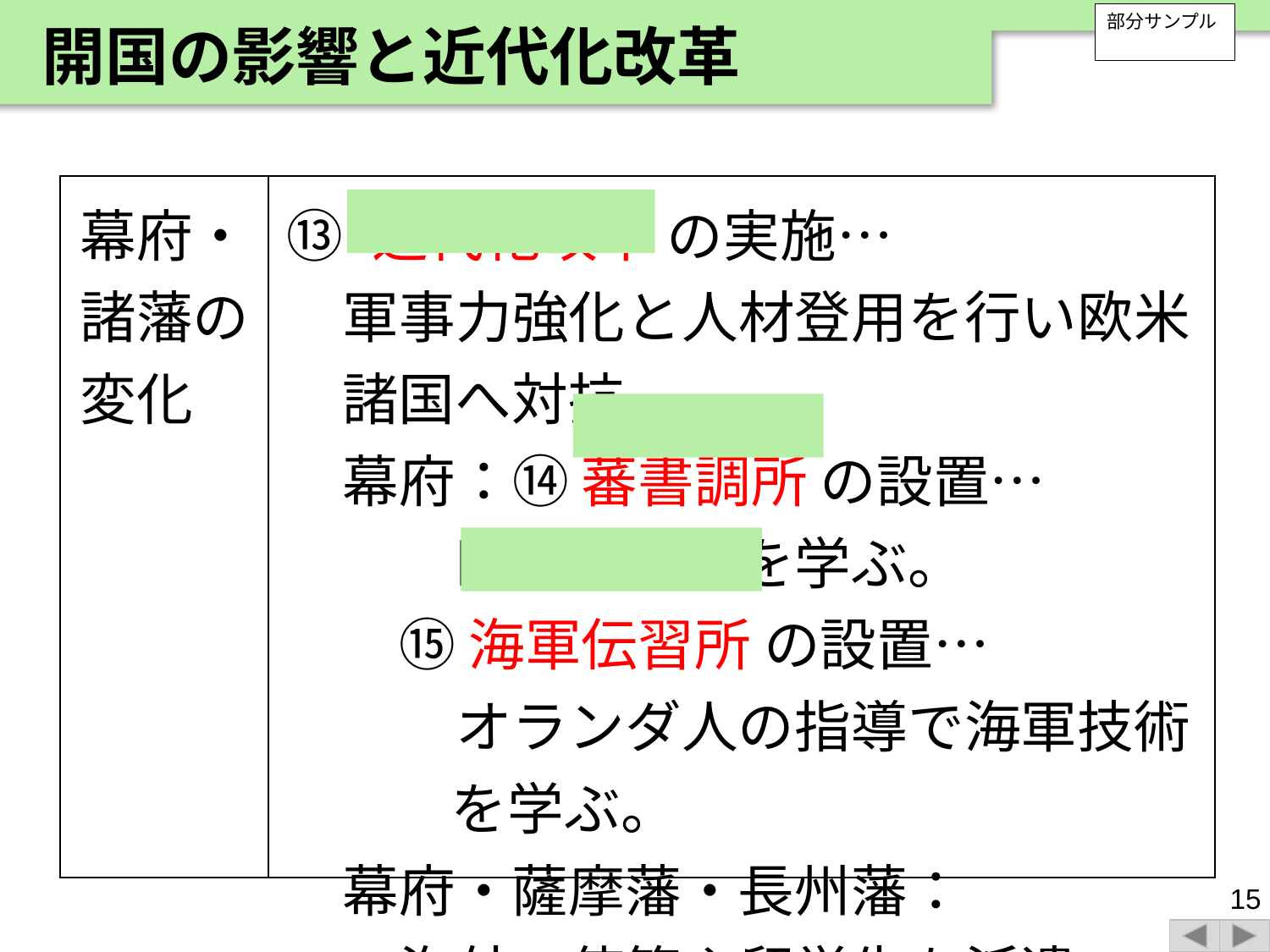

開国の影響と近代化改革
部分サンプル
| 幕府・諸藩の変化 | ⑬ 近代化改革 の実施… 　軍事力強化と人材登用を行い欧米諸国へ対抗。 　幕府：⑭ 蕃書調所 の設置… 　　　欧米の学問を学ぶ。 　　⑮ 海軍伝習所 の設置… 　　　オランダ人の指導で海軍技術を学ぶ。 　幕府・薩摩藩・長州藩： 　　海外へ使節や留学生を派遣。 |
| --- | --- |

15